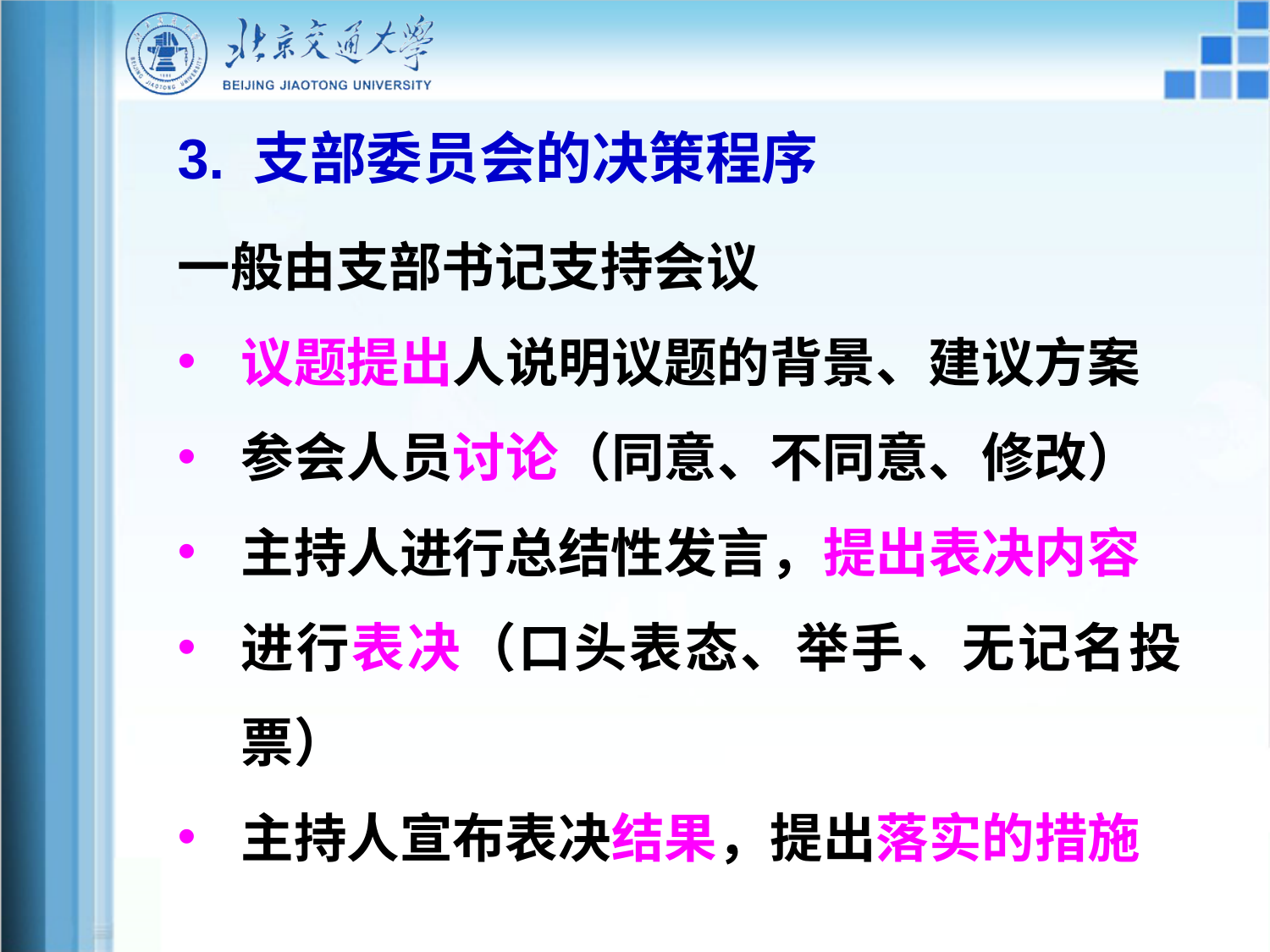

3. 支部委员会的决策程序
一般由支部书记支持会议
议题提出人说明议题的背景、建议方案
参会人员讨论（同意、不同意、修改）
主持人进行总结性发言，提出表决内容
进行表决（口头表态、举手、无记名投票）
主持人宣布表决结果，提出落实的措施